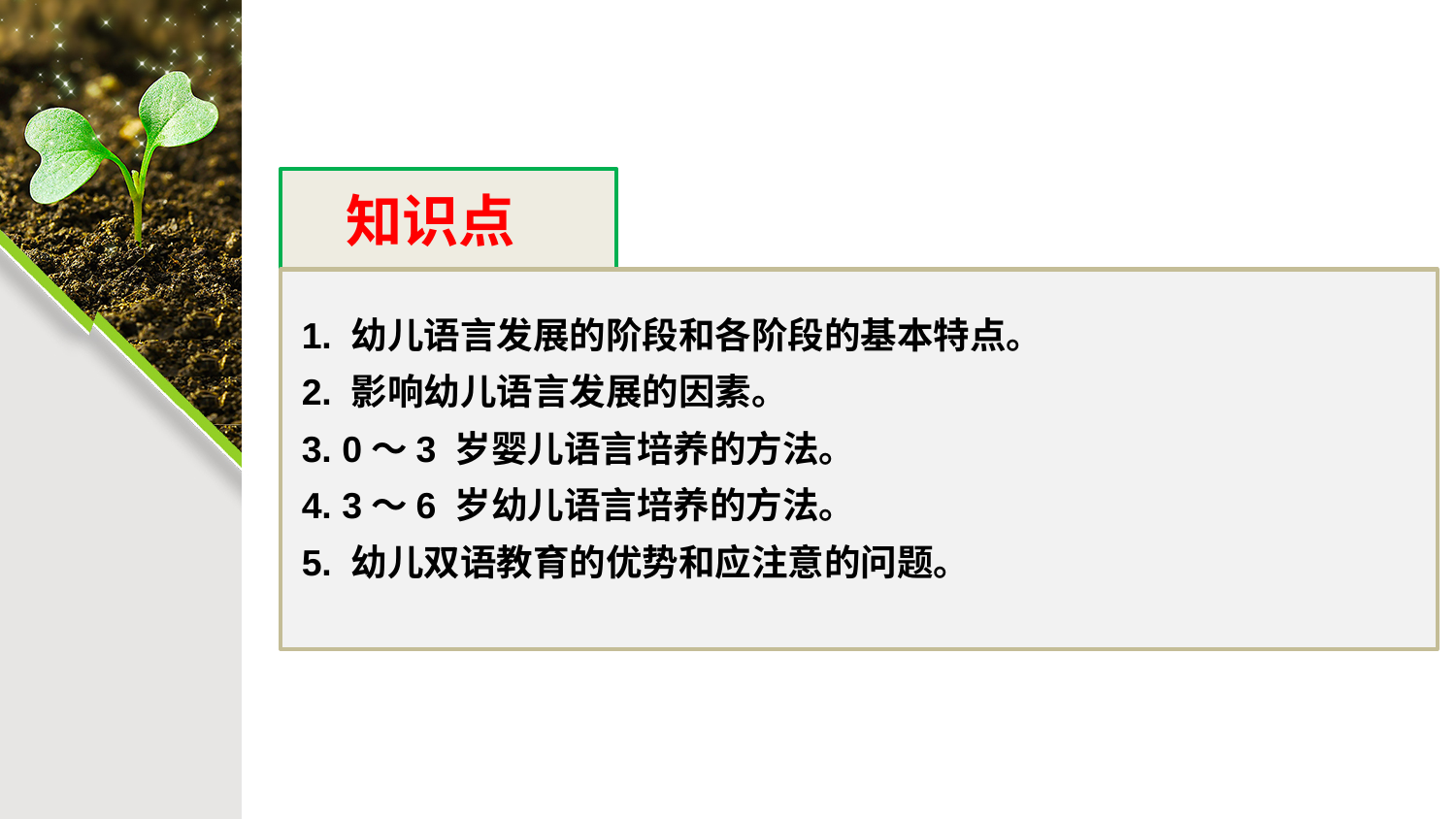

知识点

1. 幼儿语言发展的阶段和各阶段的基本特点。
2. 影响幼儿语言发展的因素。
3. 0～3 岁婴儿语言培养的方法。
4. 3～6 岁幼儿语言培养的方法。
5. 幼儿双语教育的优势和应注意的问题。